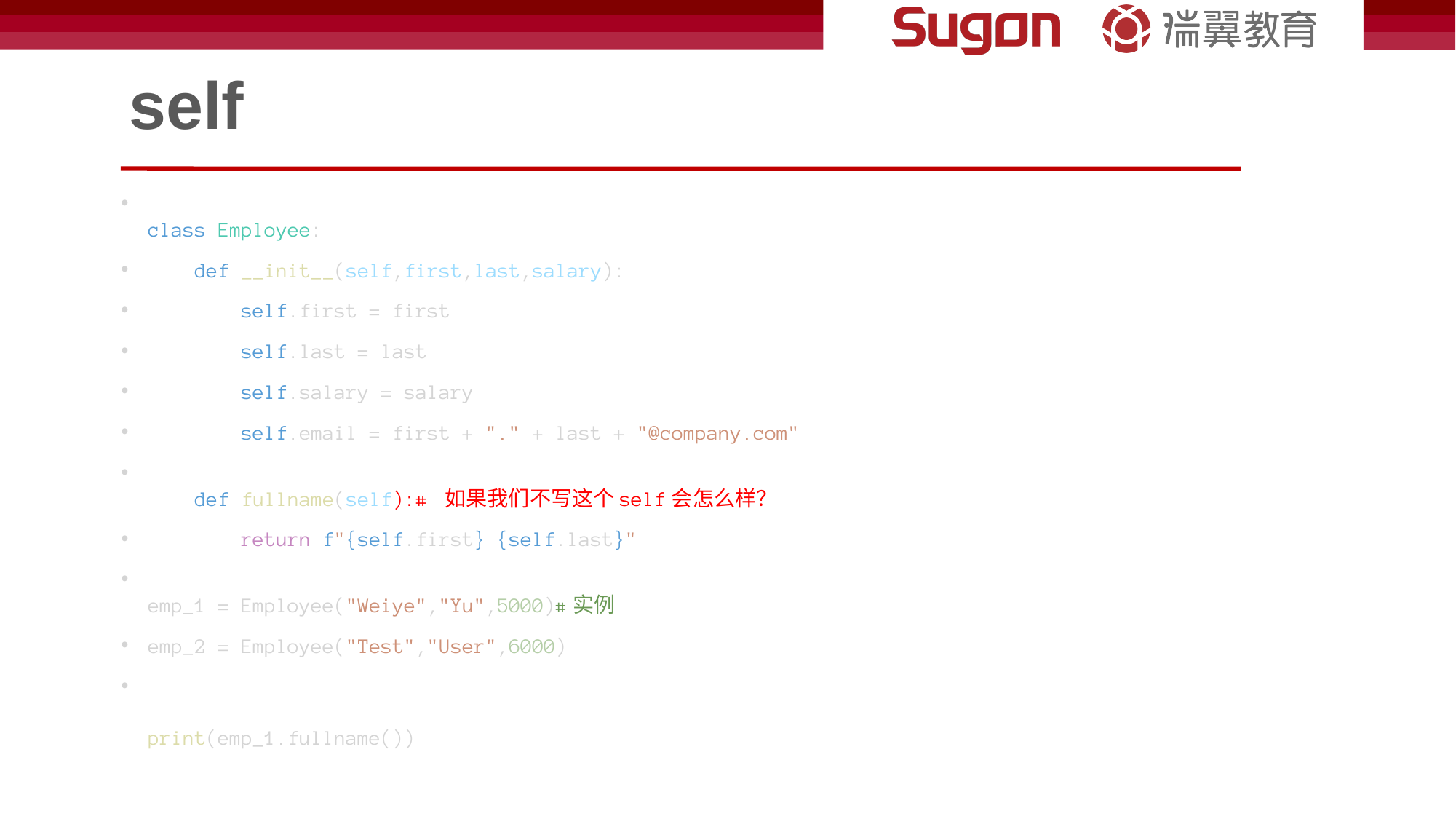

# self
class Employee:
    def __init__(self,first,last,salary):
        self.first = first
        self.last = last
        self.salary = salary
        self.email = first + "." + last + "@company.com"
    def fullname(self):# 如果我们不写这个self会怎么样？
        return f"{self.first} {self.last}"
emp_1 = Employee("Weiye","Yu",5000)#实例
emp_2 = Employee("Test","User",6000)
print(emp_1.fullname())